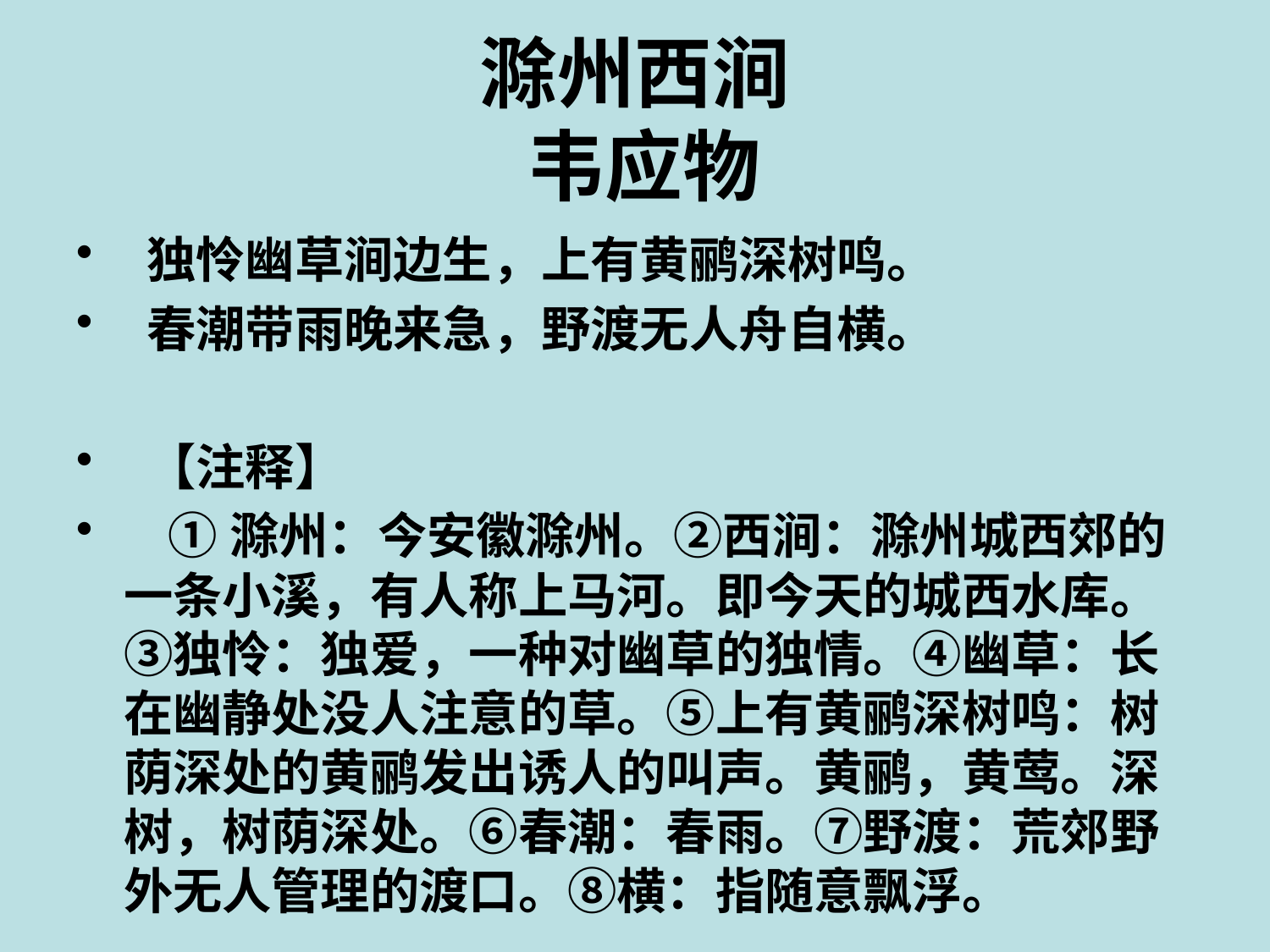

# 滁州西涧 韦应物
 独怜幽草涧边生，上有黄鹂深树鸣。
 春潮带雨晚来急，野渡无人舟自横。

 【注释】
    ①滁州：今安徽滁州。②西涧：滁州城西郊的一条小溪，有人称上马河。即今天的城西水库。③独怜：独爱，一种对幽草的独情。④幽草：长在幽静处没人注意的草。⑤上有黄鹂深树鸣：树荫深处的黄鹂发出诱人的叫声。黄鹂，黄莺。深树，树荫深处。⑥春潮：春雨。⑦野渡：荒郊野外无人管理的渡口。⑧横：指随意飘浮。